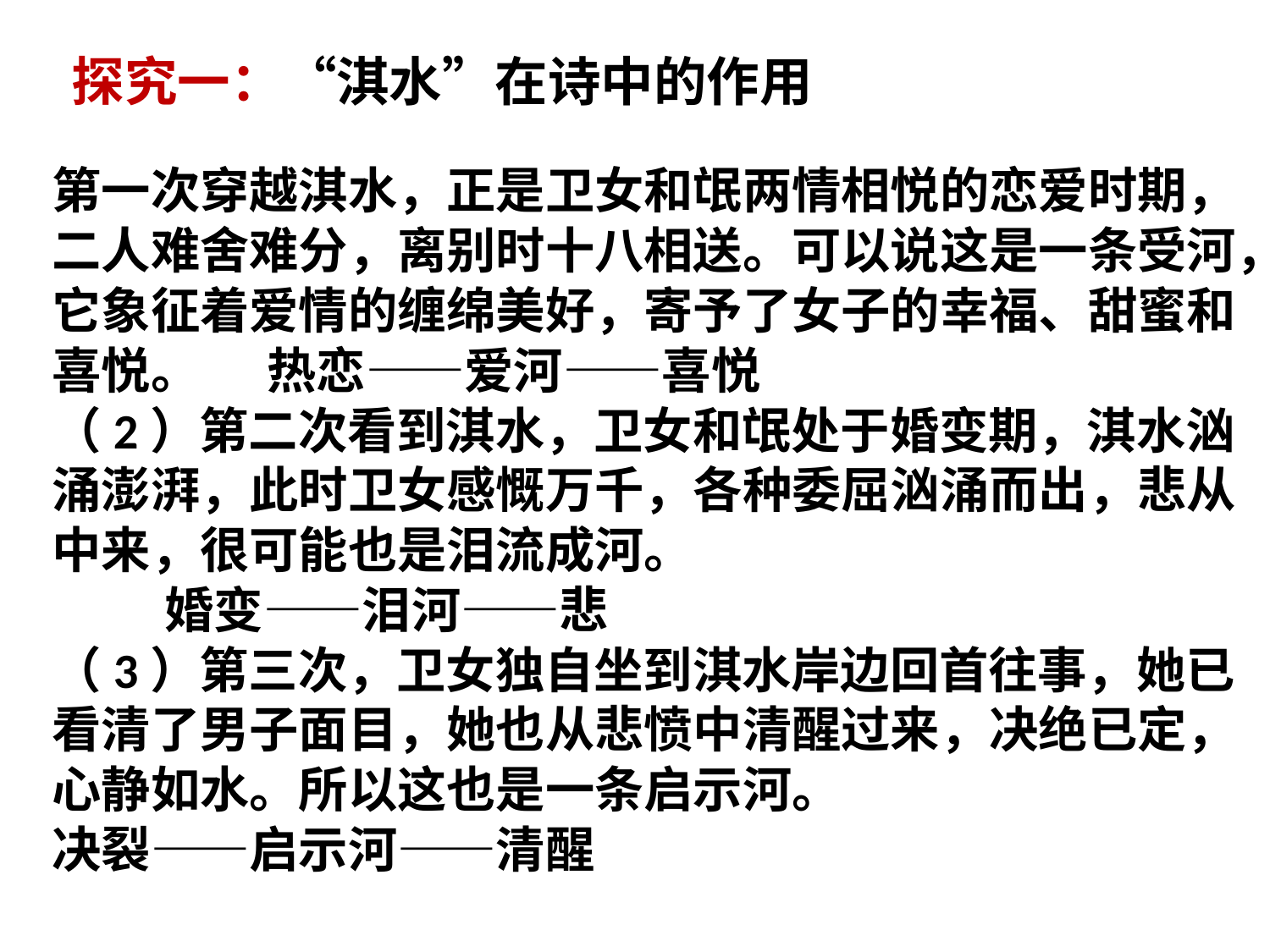

探究一：“淇水”在诗中的作用
第一次穿越淇水，正是卫女和氓两情相悦的恋爱时期，二人难舍难分，离别时十八相送。可以说这是一条受河，它象征着爱情的缠绵美好，寄予了女子的幸福、甜蜜和喜悦。      热恋——爱河——喜悦
（2）第二次看到淇水，卫女和氓处于婚变期，淇水汹涌澎湃，此时卫女感慨万千，各种委屈汹涌而出，悲从中来，很可能也是泪流成河。
         婚变——泪河——悲
（3）第三次，卫女独自坐到淇水岸边回首往事，她已看清了男子面目，她也从悲愤中清醒过来，决绝已定，心静如水。所以这也是一条启示河。
决裂——启示河——清醒